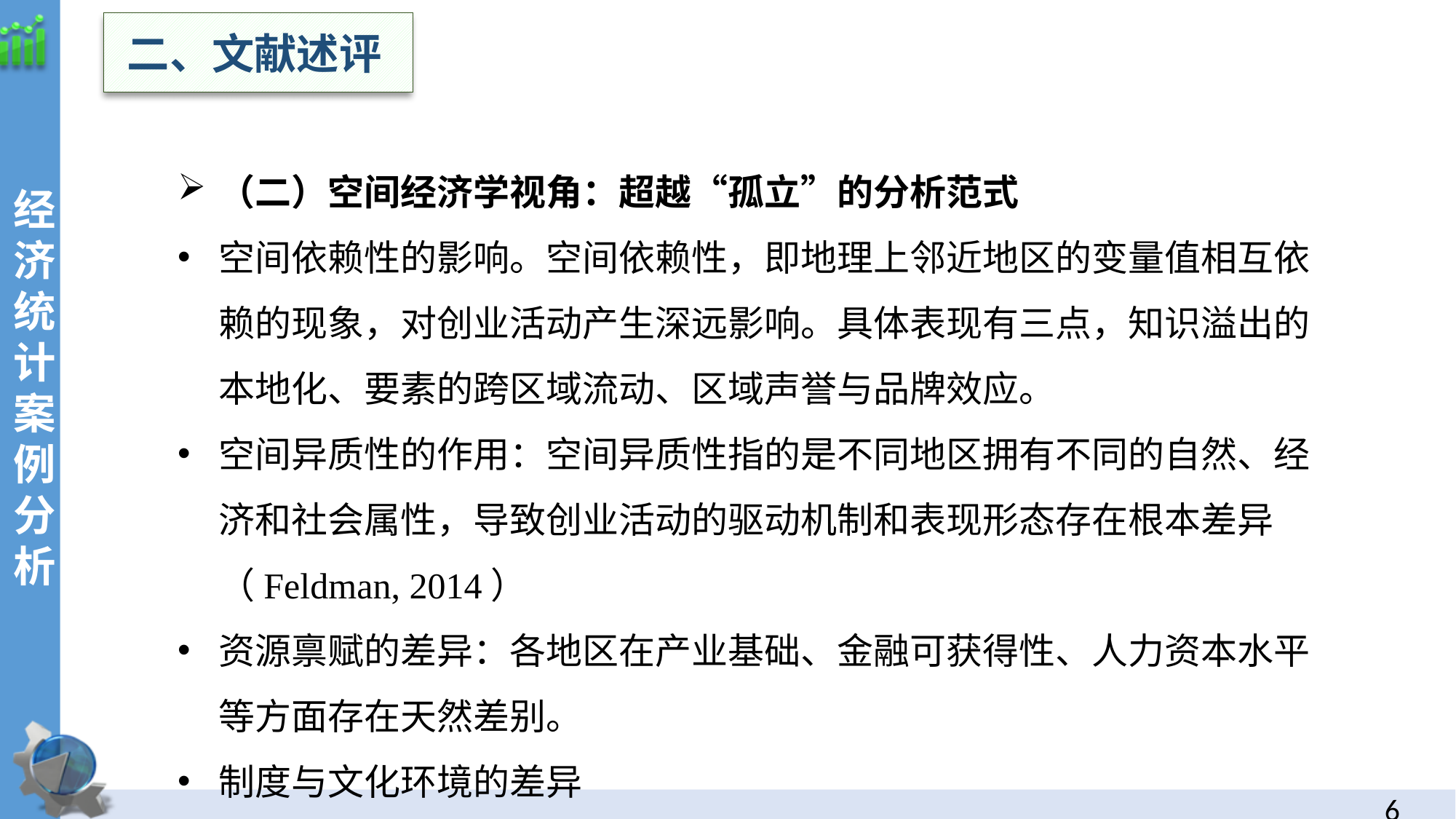

二、文献述评

经济统计案例分析
（二）空间经济学视角：超越“孤立”的分析范式
空间依赖性的影响。空间依赖性，即地理上邻近地区的变量值相互依赖的现象，对创业活动产生深远影响。具体表现有三点，知识溢出的本地化、要素的跨区域流动、区域声誉与品牌效应。
空间异质性的作用：空间异质性指的是不同地区拥有不同的自然、经济和社会属性，导致创业活动的驱动机制和表现形态存在根本差异（Feldman, 2014）
资源禀赋的差异：各地区在产业基础、金融可获得性、人力资本水平等方面存在天然差别。
制度与文化环境的差异
6